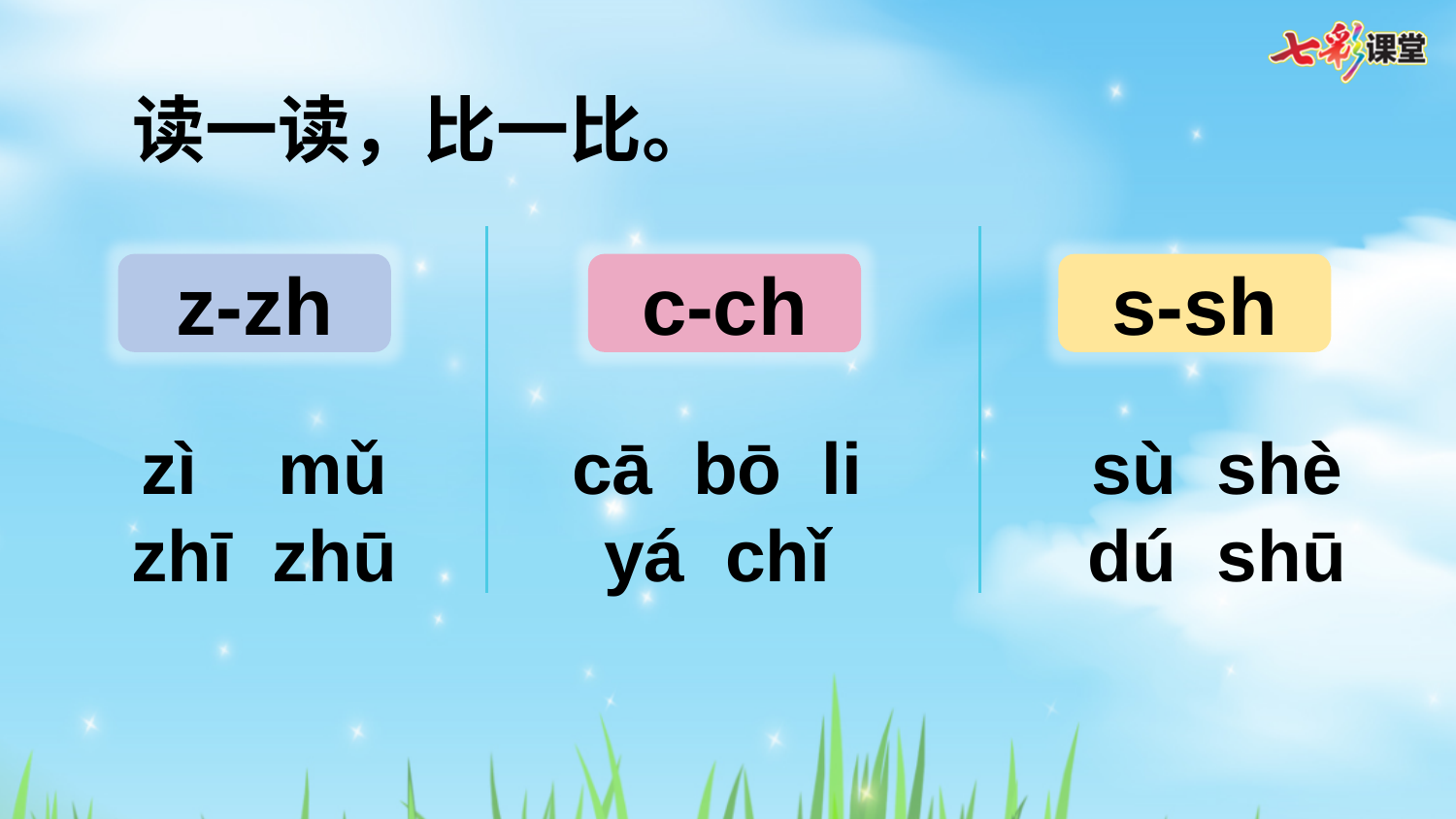

读一读，比一比。
z-zh
c-ch
s-sh
zì    mǔ
zhī  zhū
cā  bō  li
yá  chǐ
sù  shè
dú  shū